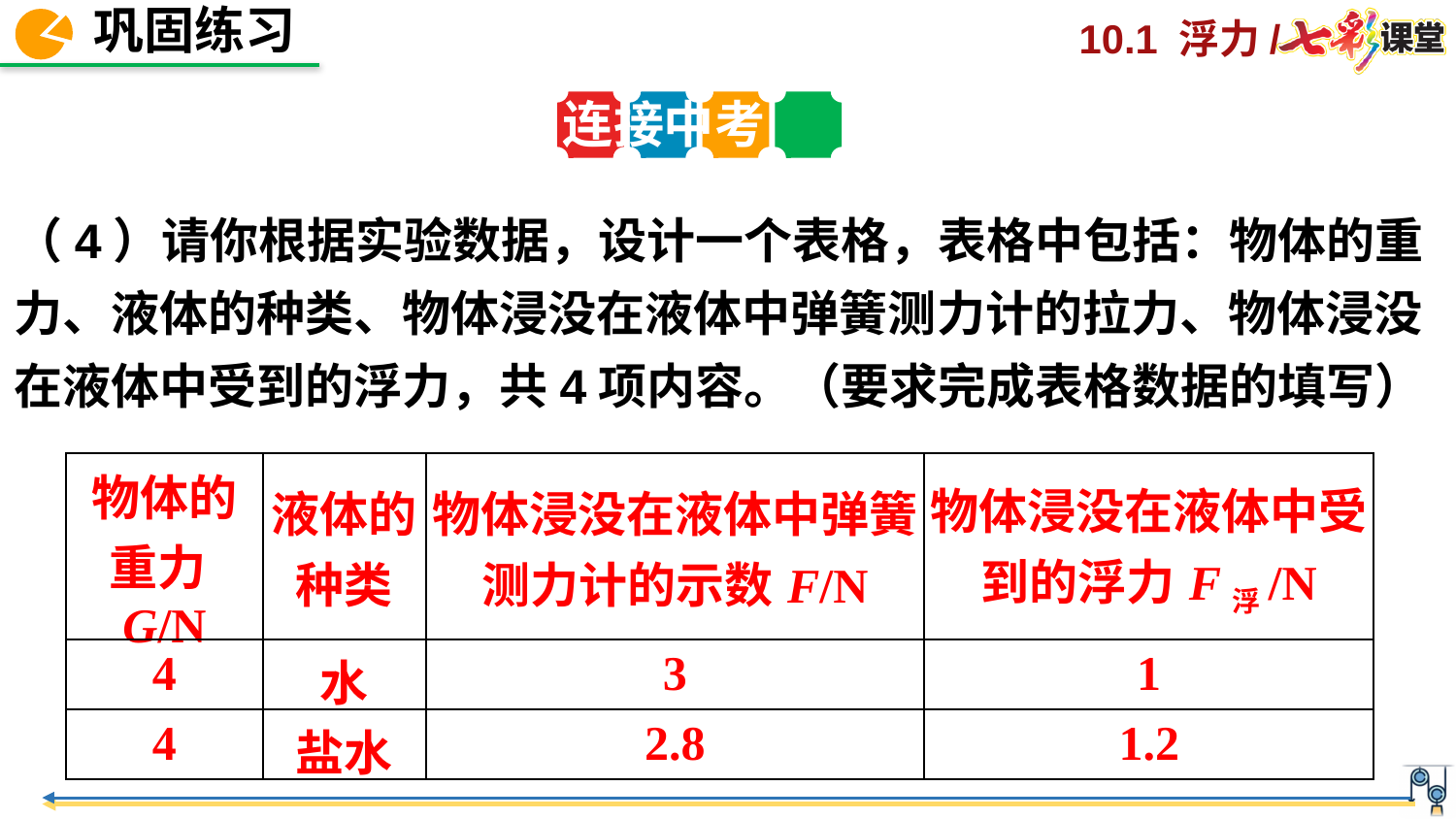

连接中考

（4）请你根据实验数据，设计一个表格，表格中包括：物体的重力、液体的种类、物体浸没在液体中弹簧测力计的拉力、物体浸没在液体中受到的浮力，共4项内容。（要求完成表格数据的填写）
| 物体的重力G/N | 液体的种类 | 物体浸没在液体中弹簧测力计的示数F/N | 物体浸没在液体中受到的浮力F浮/N |
| --- | --- | --- | --- |
| 4 | 水 | 3 | 1 |
| 4 | 盐水 | 2.8 | 1.2 |